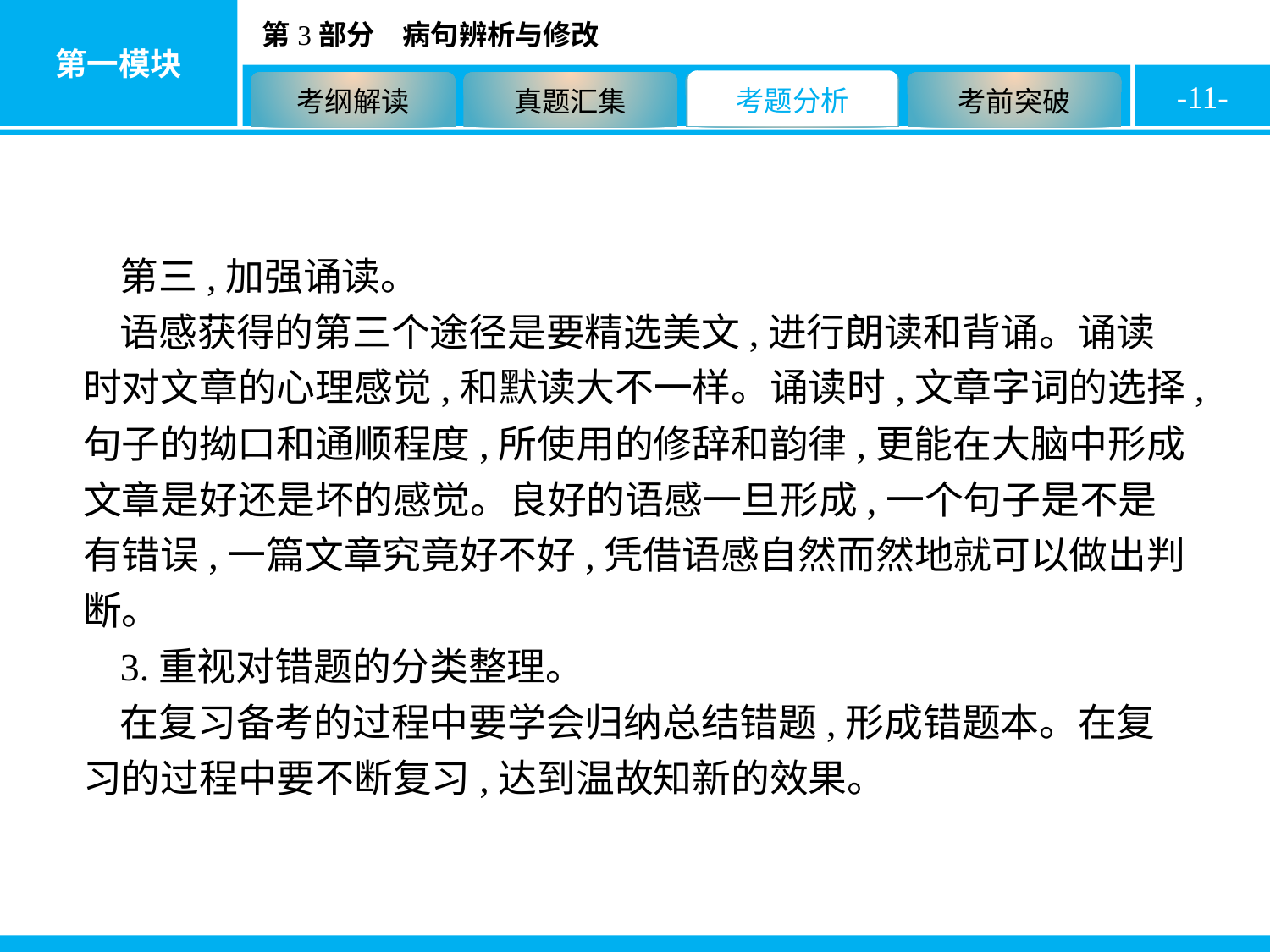

-11-
第三,加强诵读。
语感获得的第三个途径是要精选美文,进行朗读和背诵。诵读时对文章的心理感觉,和默读大不一样。诵读时,文章字词的选择,句子的拗口和通顺程度,所使用的修辞和韵律,更能在大脑中形成文章是好还是坏的感觉。良好的语感一旦形成,一个句子是不是有错误,一篇文章究竟好不好,凭借语感自然而然地就可以做出判断。
3.重视对错题的分类整理。
在复习备考的过程中要学会归纳总结错题,形成错题本。在复习的过程中要不断复习,达到温故知新的效果。